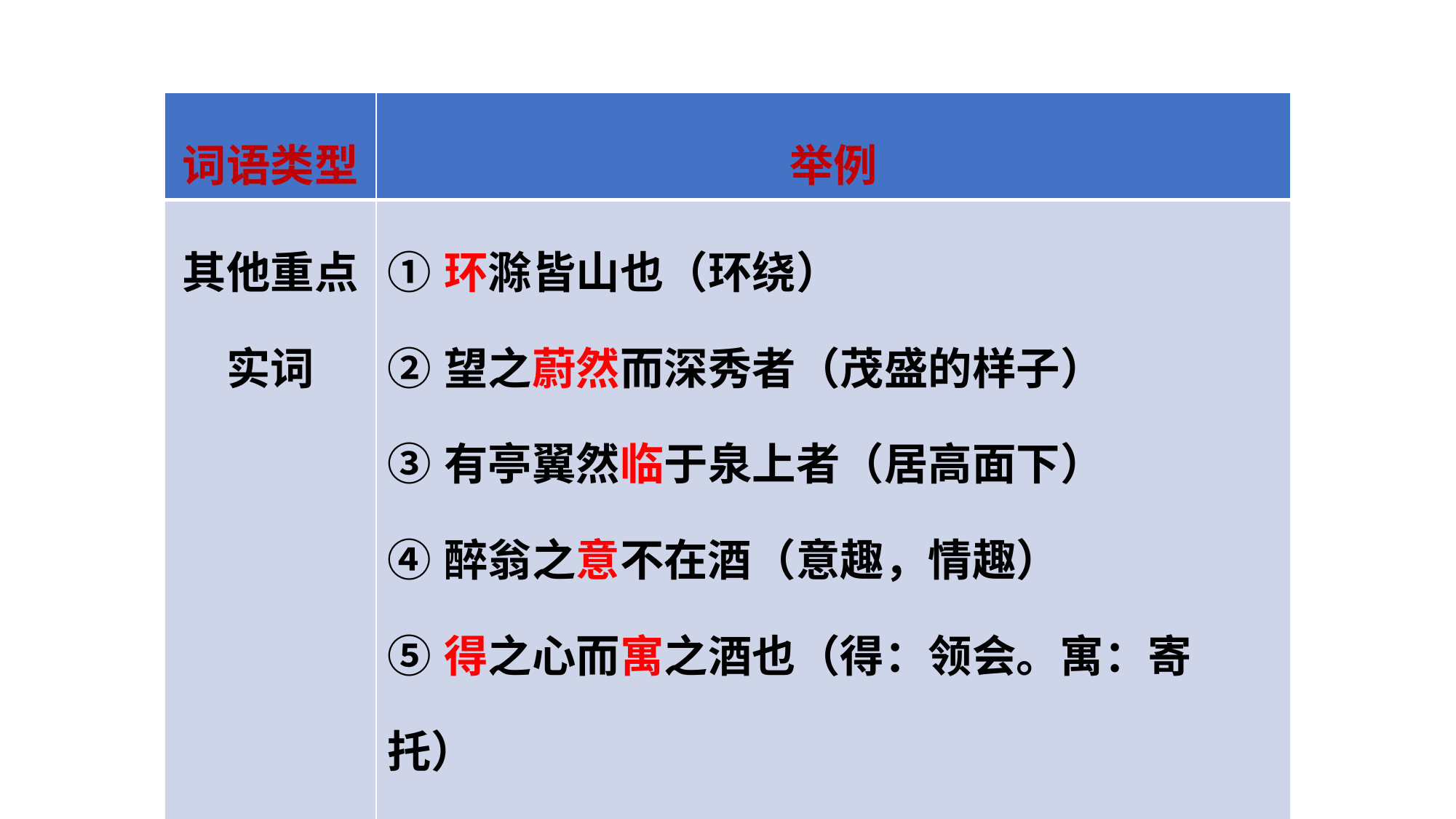

| 词语类型 | 举例 |
| --- | --- |
| 其他重点实词 | ①环滁皆山也（环绕）　　　　　　　　　 ②望之蔚然而深秀者（茂盛的样子） ③有亭翼然临于泉上者（居高面下） ④醉翁之意不在酒（意趣，情趣） ⑤得之心而寓之酒也（得：领会。寓：寄托） ⑥云归而岩穴暝（昏暗） ⑦野芳发而幽香（芳：花。发：开） |